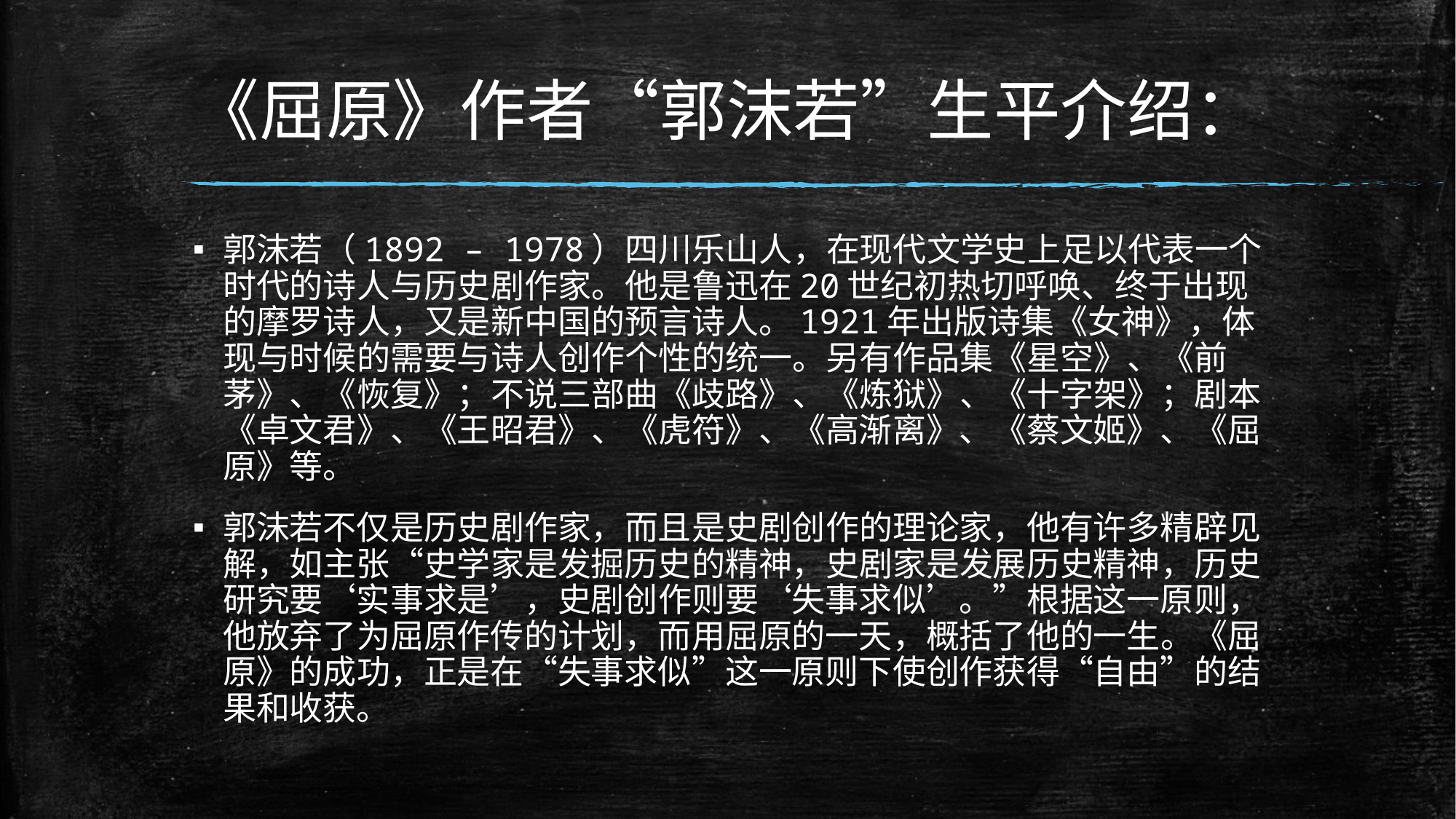

# 《屈原》作者“郭沫若”生平介绍：
郭沫若（1892 – 1978）四川乐山人，在现代文学史上足以代表一个时代的诗人与历史剧作家。他是鲁迅在20世纪初热切呼唤、终于出现的摩罗诗人，又是新中国的预言诗人。1921年出版诗集《女神》，体现与时候的需要与诗人创作个性的统一。另有作品集《星空》、《前茅》、《恢复》；不说三部曲《歧路》、《炼狱》、《十字架》；剧本《卓文君》、《王昭君》、《虎符》、《高渐离》、《蔡文姬》、《屈原》等。
郭沫若不仅是历史剧作家，而且是史剧创作的理论家，他有许多精辟见解，如主张“史学家是发掘历史的精神，史剧家是发展历史精神，历史研究要‘实事求是’，史剧创作则要‘失事求似’。”根据这一原则，他放弃了为屈原作传的计划，而用屈原的一天，概括了他的一生。《屈原》的成功，正是在“失事求似”这一原则下使创作获得“自由”的结果和收获。